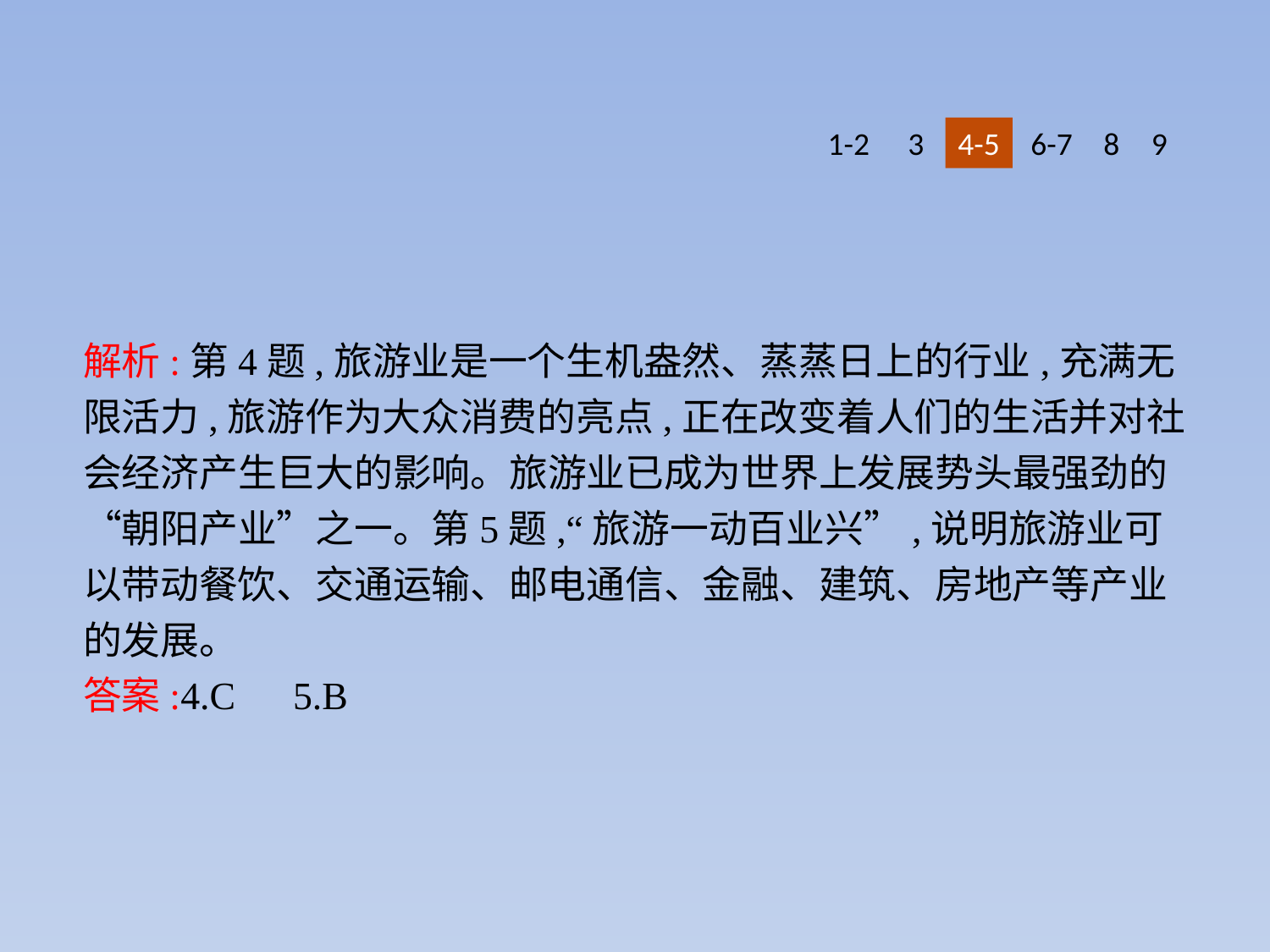

1-2
3
4-5
6-7
8
9
解析:第4题,旅游业是一个生机盎然、蒸蒸日上的行业,充满无限活力,旅游作为大众消费的亮点,正在改变着人们的生活并对社会经济产生巨大的影响。旅游业已成为世界上发展势头最强劲的“朝阳产业”之一。第5题,“旅游一动百业兴”,说明旅游业可以带动餐饮、交通运输、邮电通信、金融、建筑、房地产等产业的发展。
答案:4.C　5.B